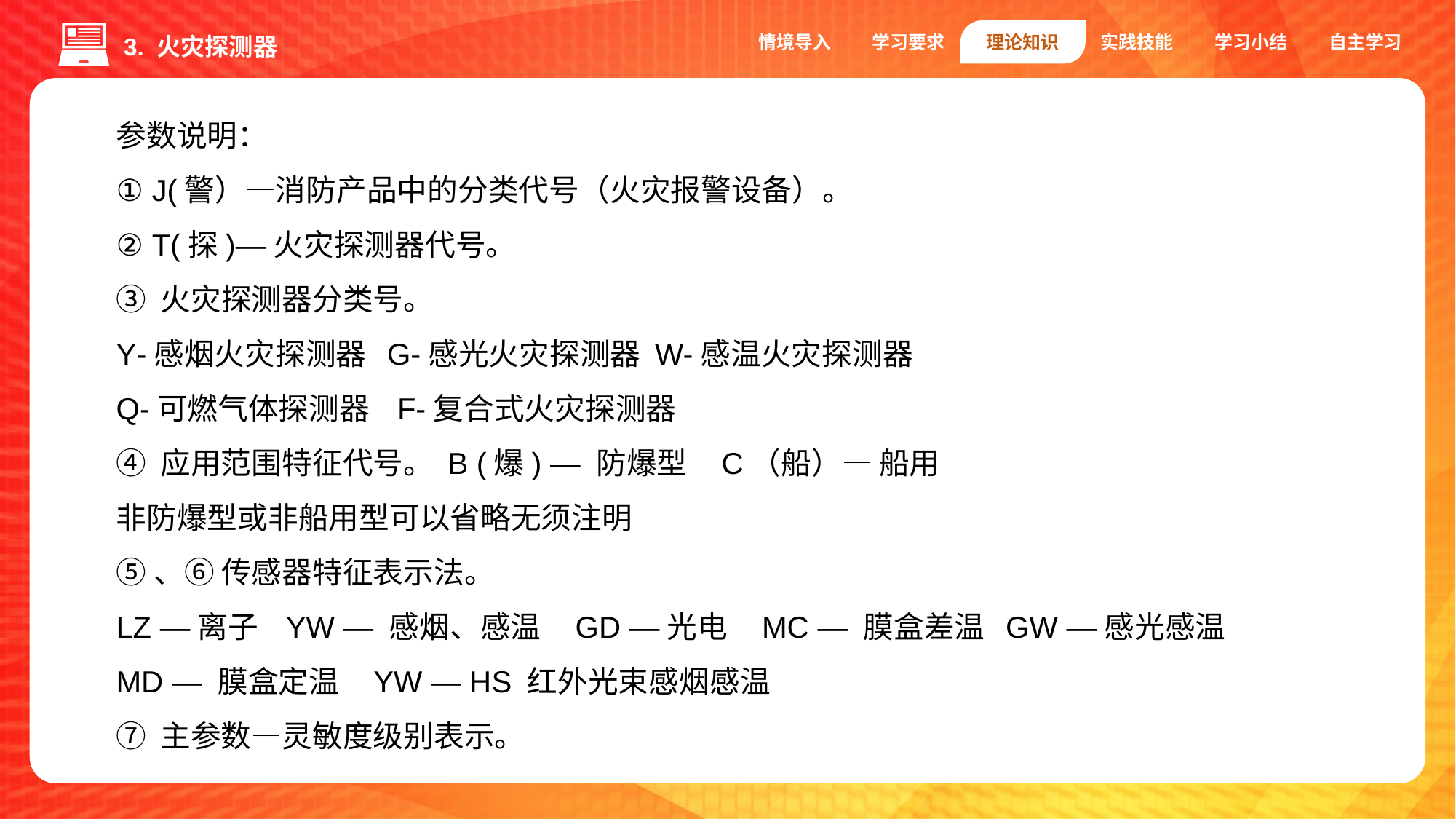

情境导入
学习要求
理论知识
实践技能
学习小结
自主学习

3. 火灾探测器
参数说明：
① J(警）—消防产品中的分类代号（火灾报警设备）。
② T(探)—火灾探测器代号。
③ 火灾探测器分类号。
Y-感烟火灾探测器  G-感光火灾探测器 W-感温火灾探测器
Q-可燃气体探测器   F-复合式火灾探测器
④ 应用范围特征代号。 B (爆) — 防爆型    C（船）— 船用
非防爆型或非船用型可以省略无须注明
⑤、⑥ 传感器特征表示法。
LZ —离子   YW — 感烟、感温    GD —光电    MC — 膜盒差温  GW —感光感温
MD — 膜盒定温    YW — HS 红外光束感烟感温
⑦ 主参数—灵敏度级别表示。